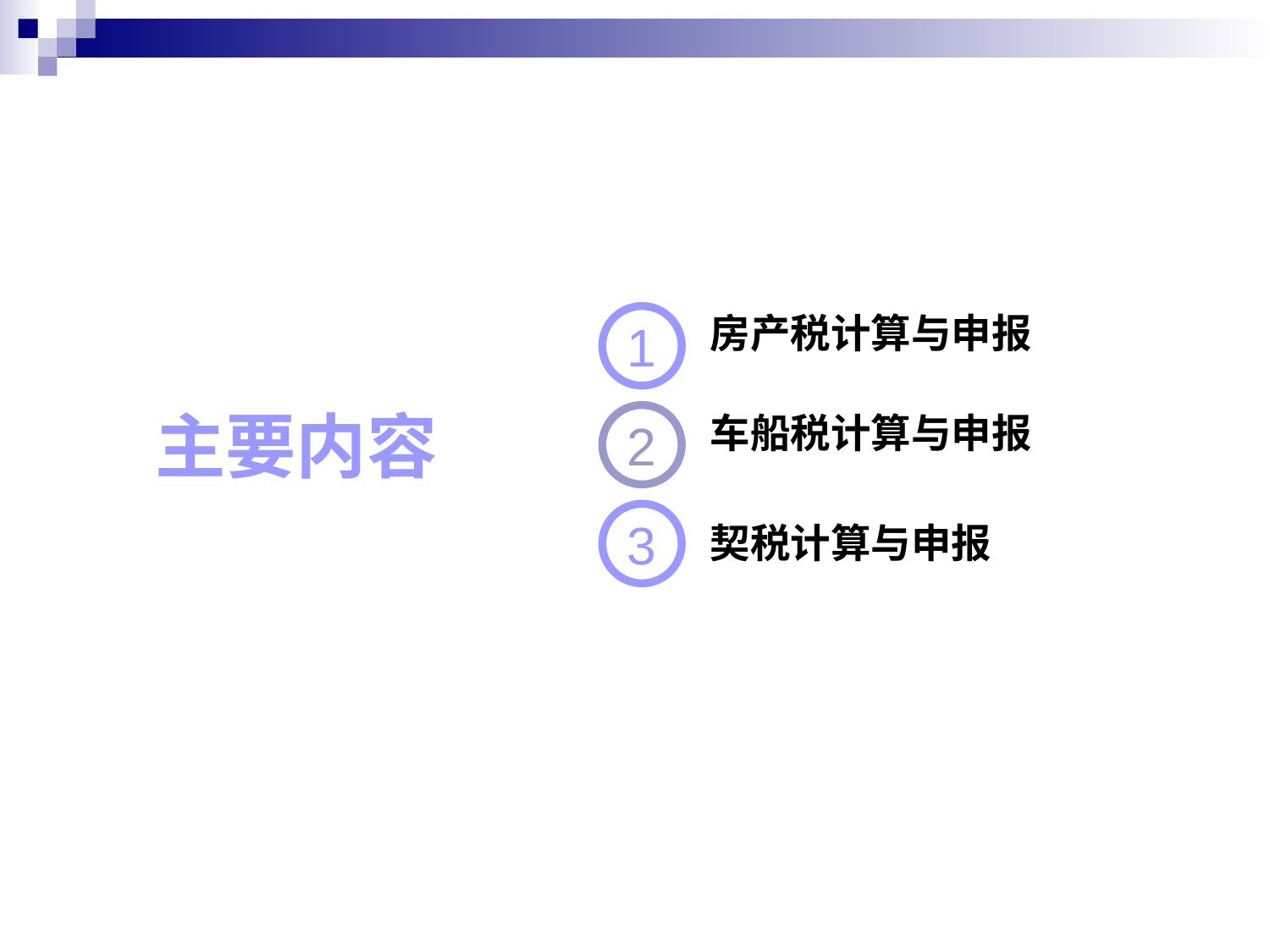

1
房产税计算与申报

主要内容
2
车船税计算与申报

3
契税计算与申报